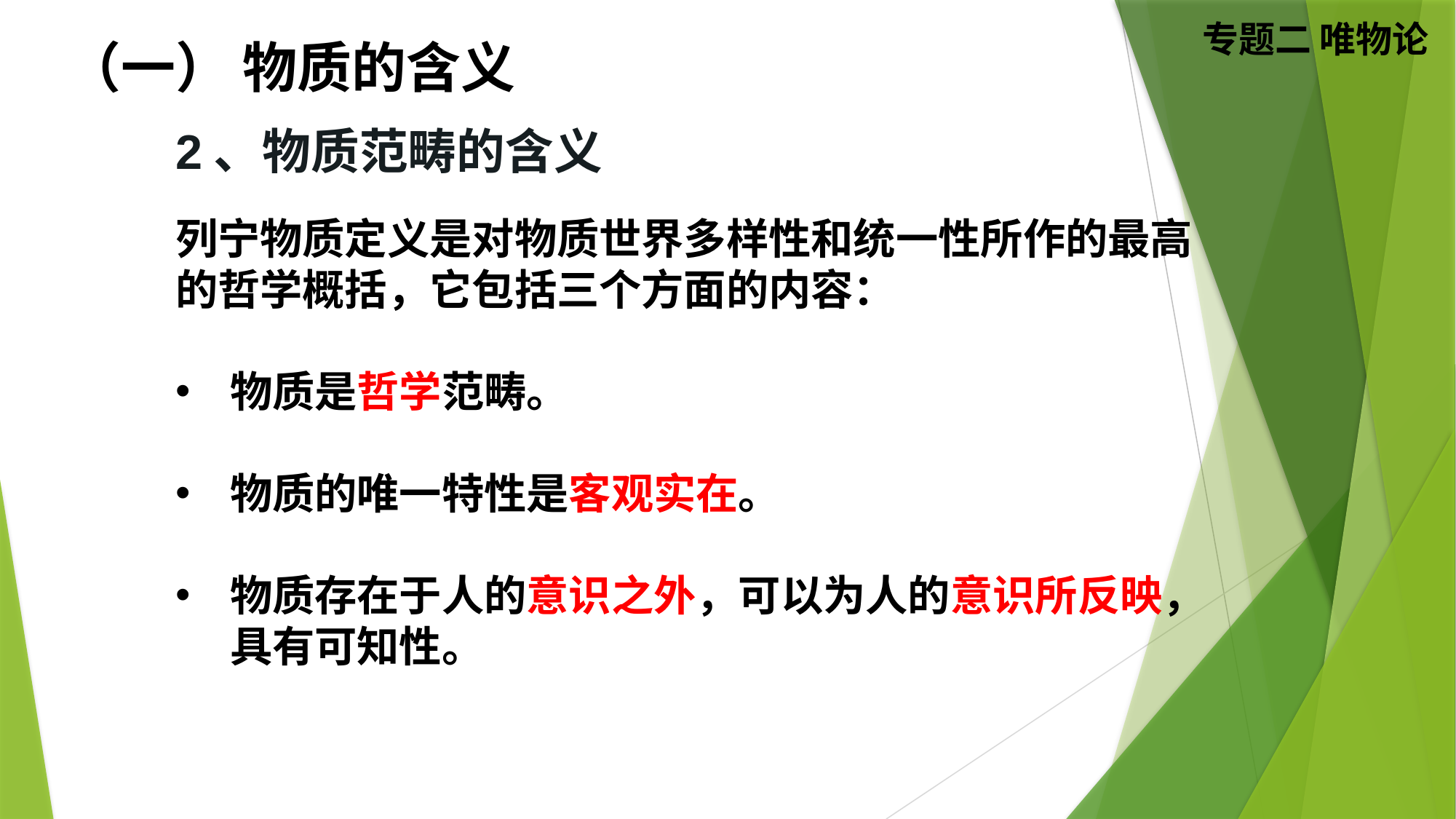

（一） 物质的含义
2、物质范畴的含义
列宁物质定义是对物质世界多样性和统一性所作的最高的哲学概括，它包括三个方面的内容：

物质是哲学范畴。

物质的唯一特性是客观实在。

物质存在于人的意识之外，可以为人的意识所反映，具有可知性。